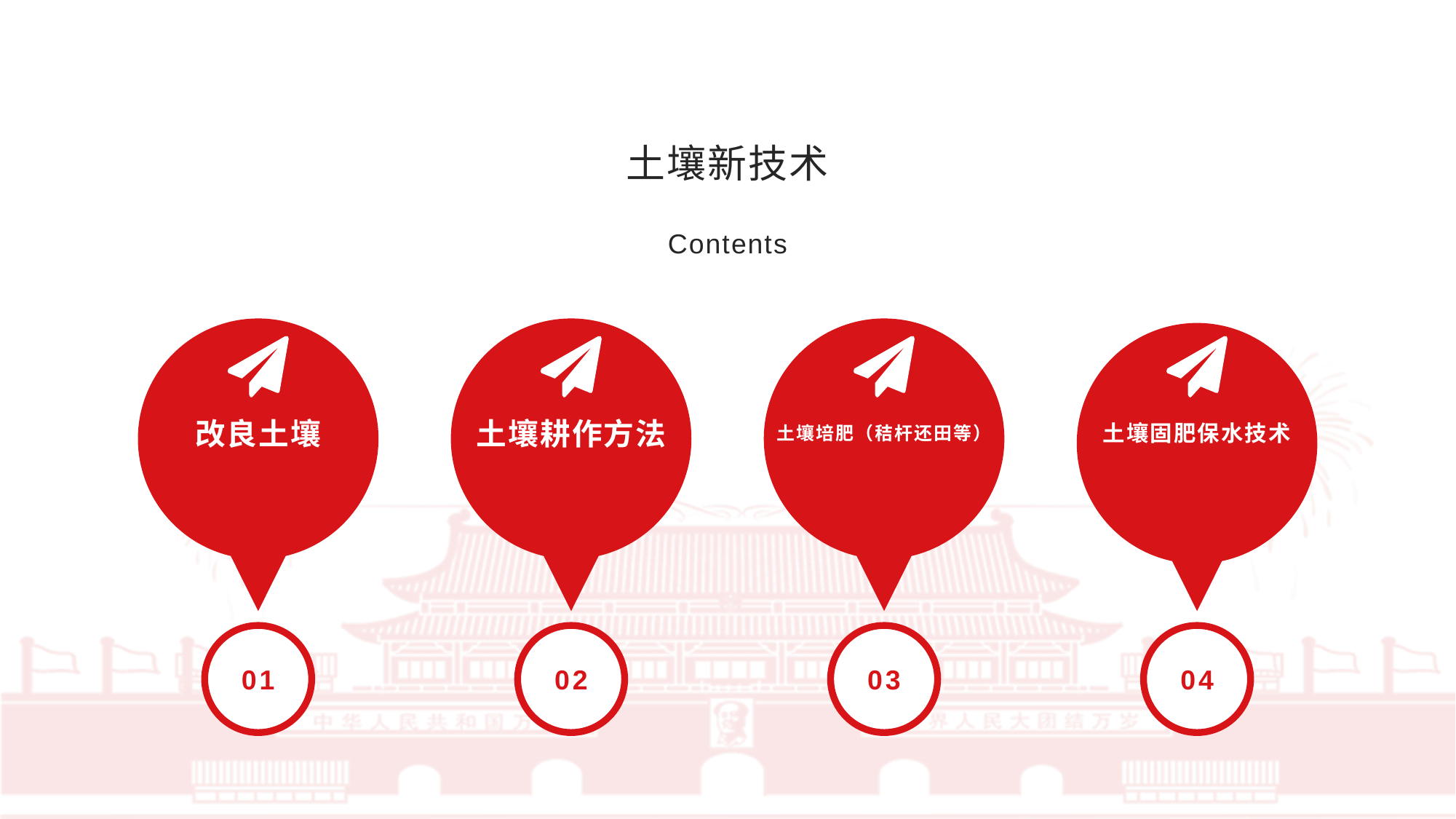

土壤新技术
Contents

改良土壤
土壤耕作方法
土壤培肥（秸杆还田等）
土壤固肥保水技术

01
02
03
04